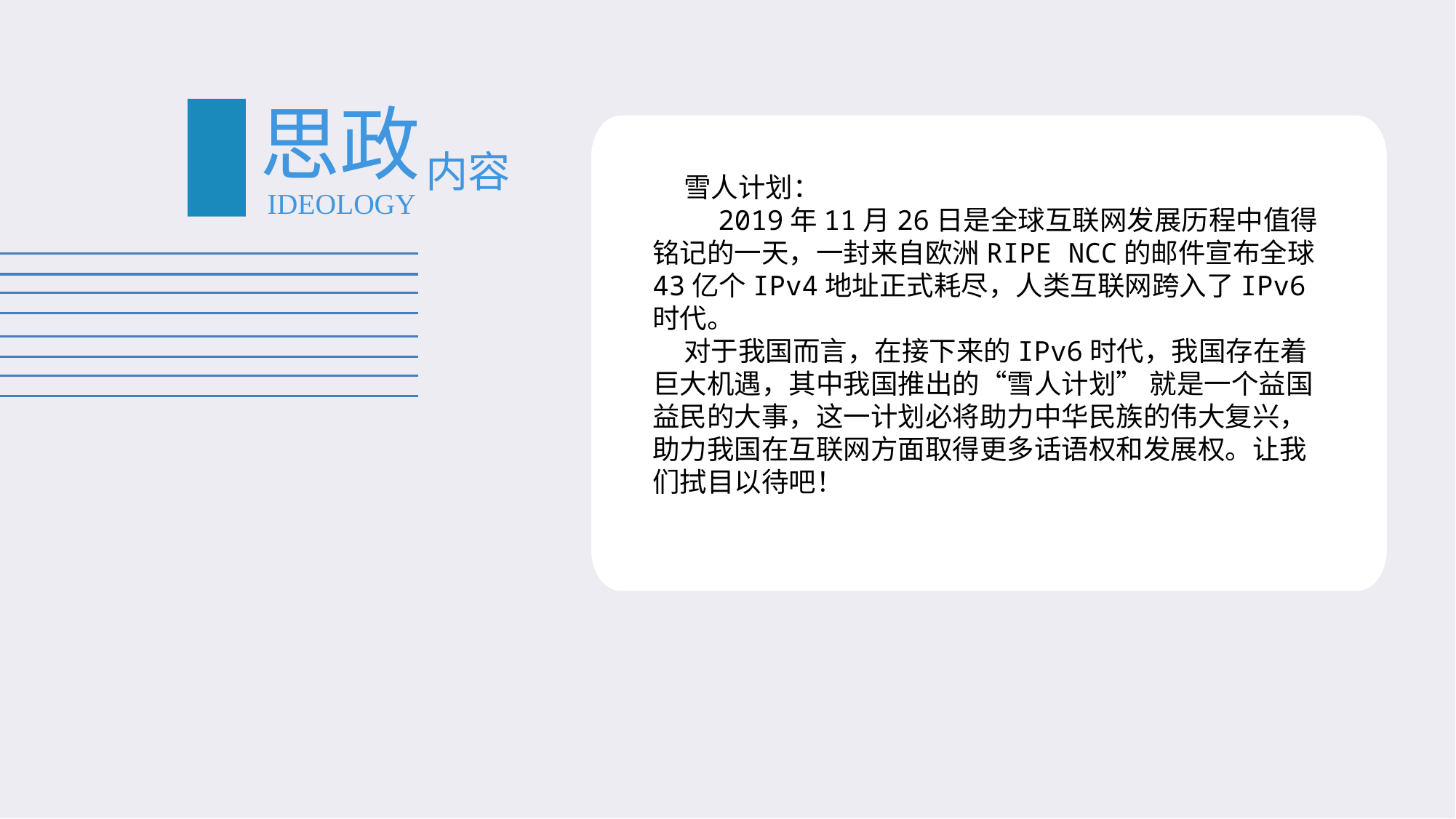

#
思政
内容

    雪人计划：
    2019年11月26日是全球互联网发展历程中值得铭记的一天，一封来自欧洲RIPE NCC的邮件宣布全球43亿个IPv4地址正式耗尽，人类互联网跨入了IPv6时代。
    对于我国而言，在接下来的IPv6时代，我国存在着巨大机遇，其中我国推出的“雪人计划” 就是一个益国益民的大事，这一计划必将助力中华民族的伟大复兴，助力我国在互联网方面取得更多话语权和发展权。让我们拭目以待吧！

IDEOLOGY